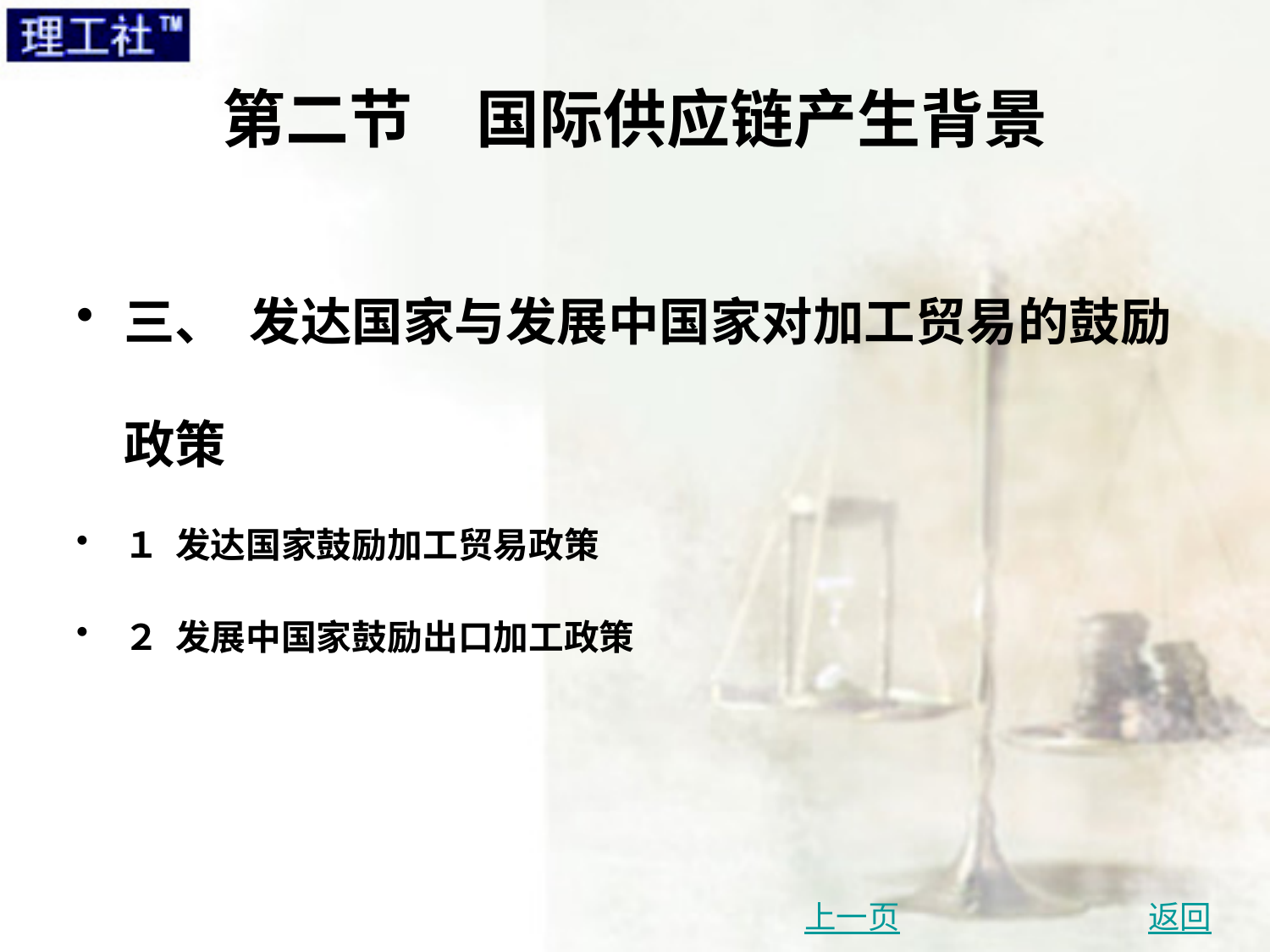

# 第二节　国际供应链产生背景
三、  发达国家与发展中国家对加工贸易的鼓励政策
１  发达国家鼓励加工贸易政策
２  发展中国家鼓励出口加工政策

上一页
返回